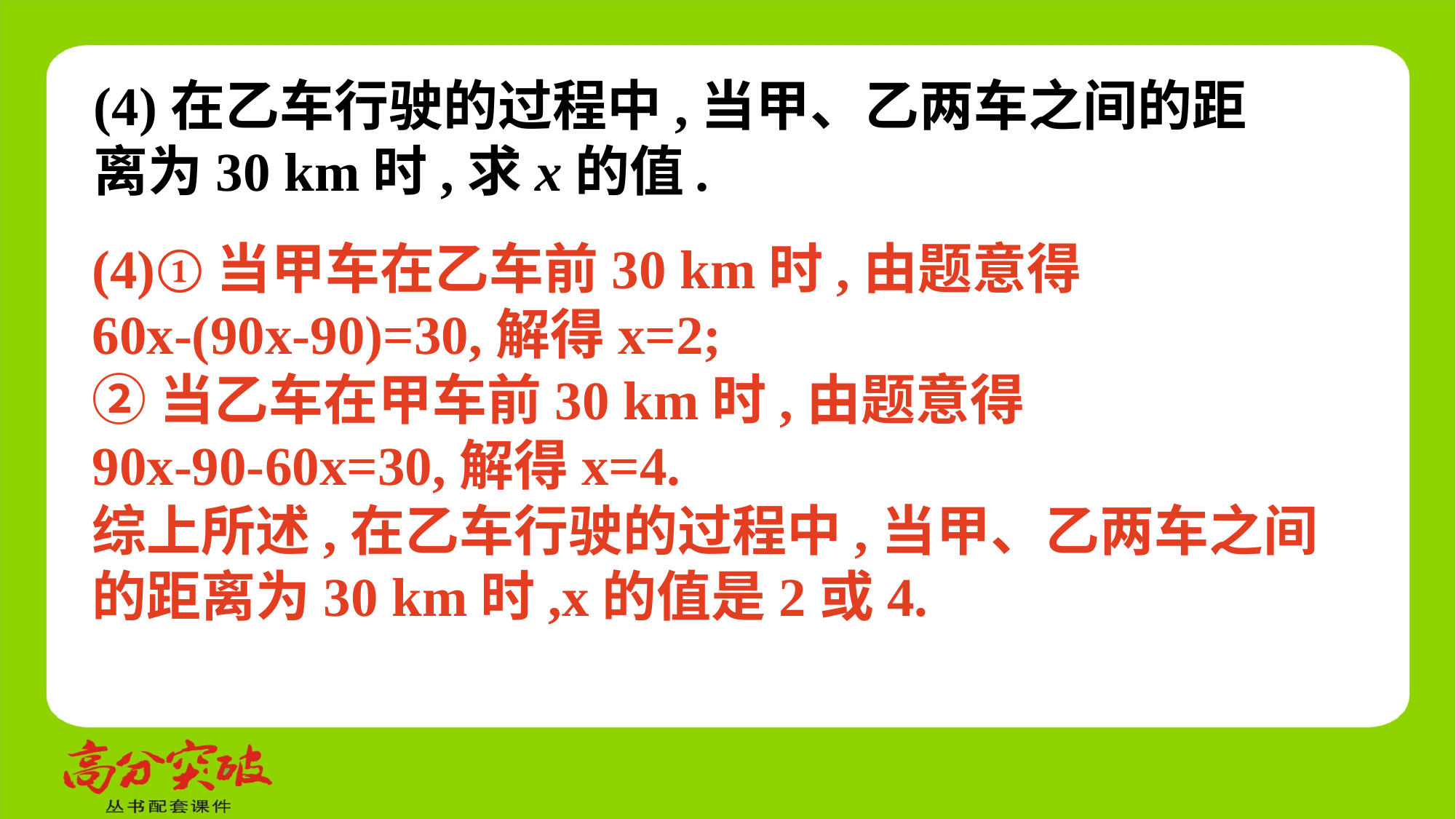

(4)在乙车行驶的过程中,当甲、乙两车之间的距离为30 km时,求x的值.
(4)①当甲车在乙车前30 km时,由题意得
60x-(90x-90)=30,解得x=2;
②当乙车在甲车前30 km时,由题意得
90x-90-60x=30,解得x=4.
综上所述,在乙车行驶的过程中,当甲、乙两车之间的距离为30 km时,x的值是2或4.